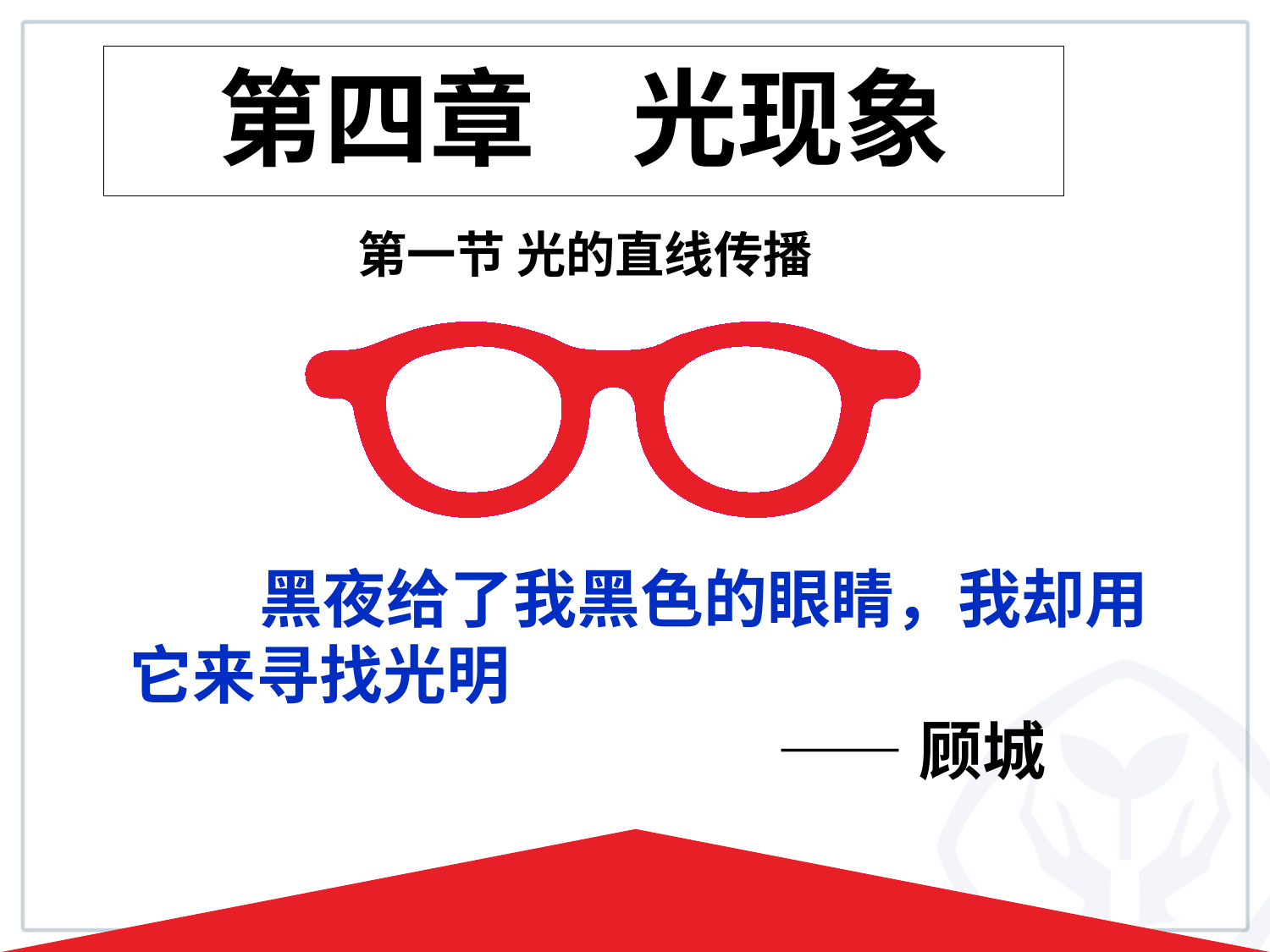

第四章    光现象
第一节 光的直线传播

        黑夜给了我黑色的眼睛，我却用它来寻找光明
                                             ——顾城